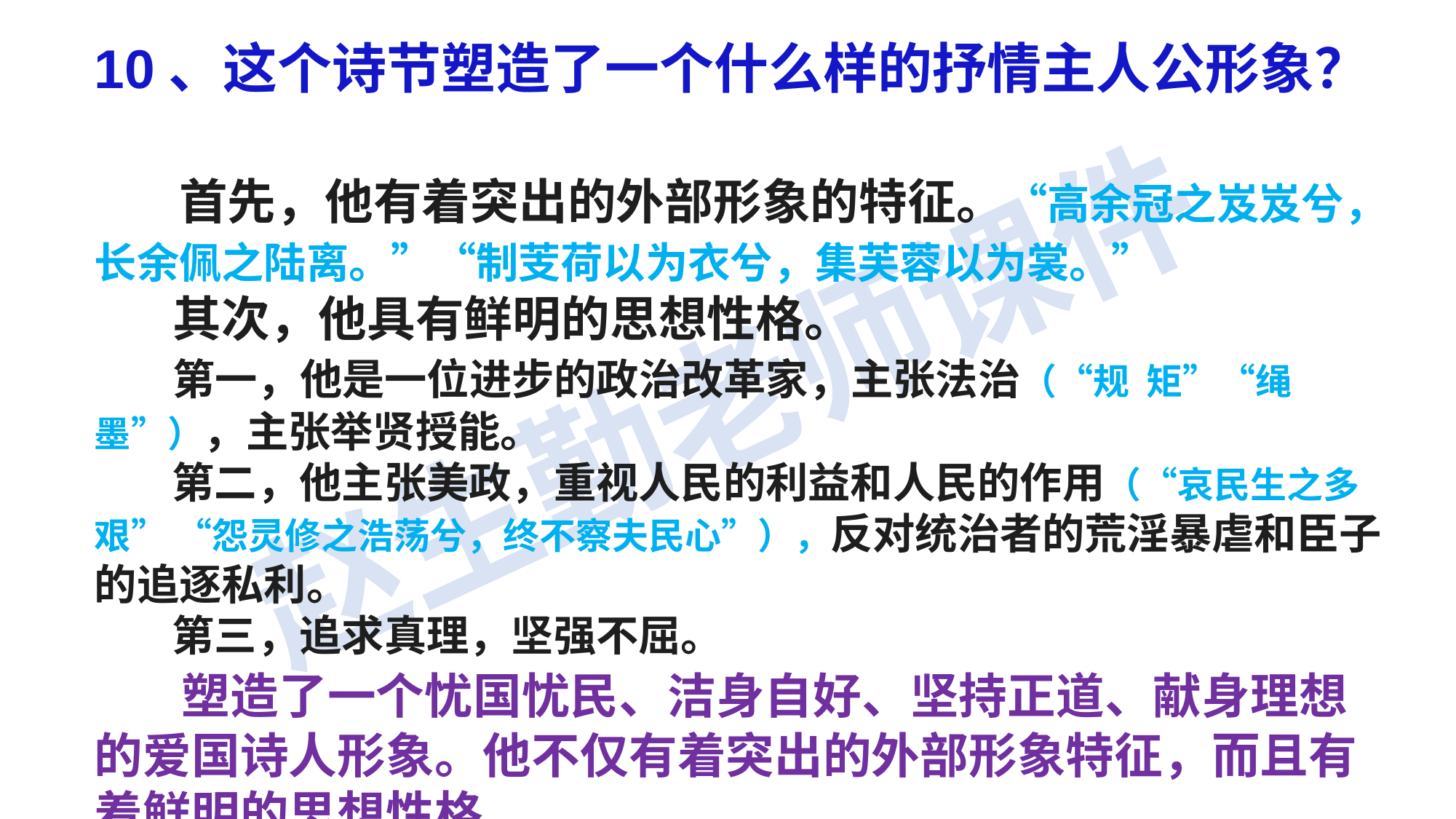

10、这个诗节塑造了一个什么样的抒情主人公形象？
      首先，他有着突出的外部形象的特征。“高余冠之岌岌兮，长余佩之陆离。”“制芰荷以为衣兮，集芙蓉以为裳。”
      其次，他具有鲜明的思想性格。
      第一，他是一位进步的政治改革家，主张法治（“规  矩”“绳墨”），主张举贤授能。
       第二，他主张美政，重视人民的利益和人民的作用（“哀民生之多艰” “怨灵修之浩荡兮，终不察夫民心”），反对统治者的荒淫暴虐和臣子的追逐私利。
       第三，追求真理，坚强不屈。
      塑造了一个忧国忧民、洁身自好、坚持正道、献身理想的爱国诗人形象。他不仅有着突出的外部形象特征，而且有着鲜明的思想性格。